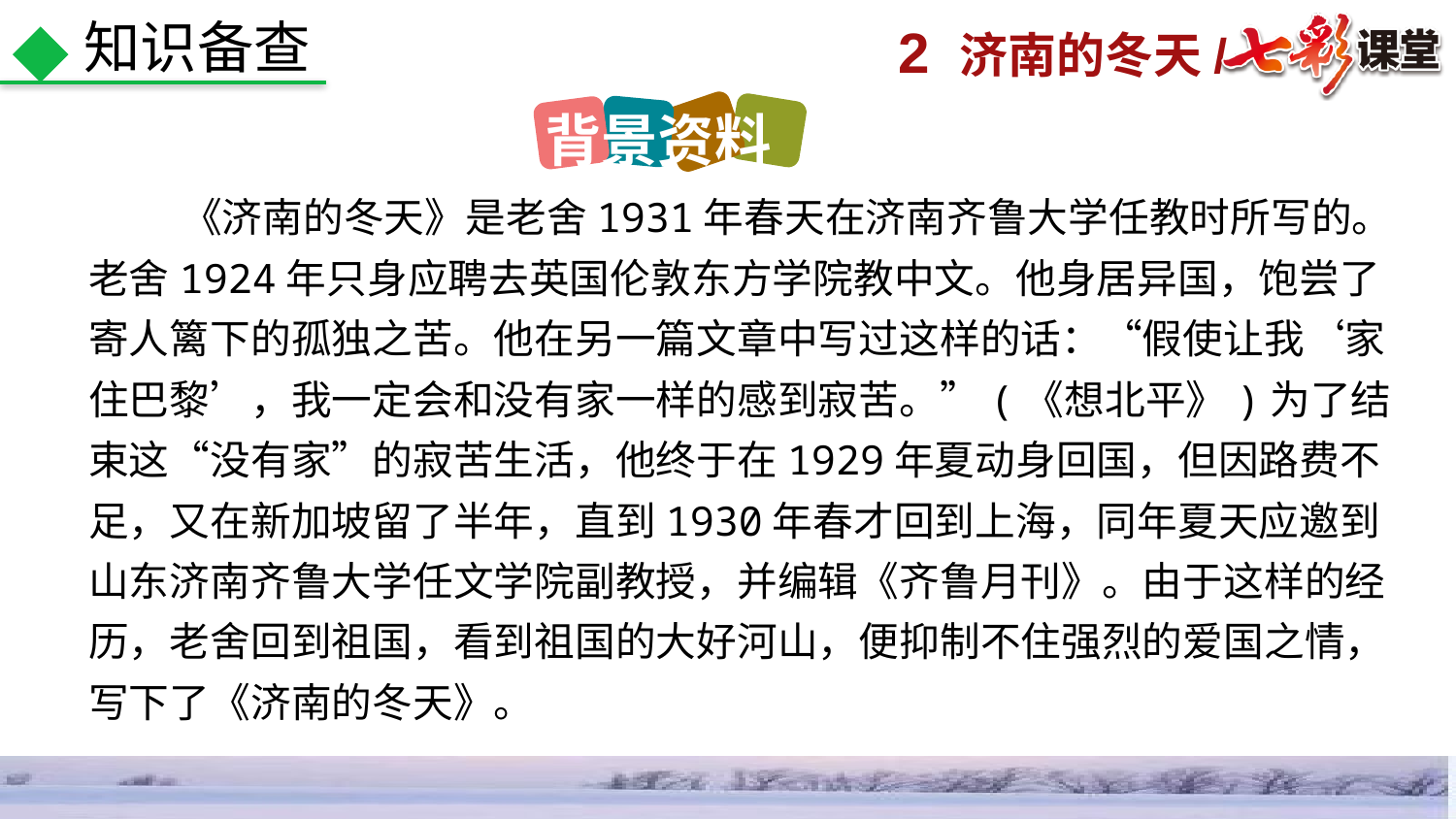

知识备查

背景资料

《济南的冬天》是老舍1931年春天在济南齐鲁大学任教时所写的。老舍1924年只身应聘去英国伦敦东方学院教中文。他身居异国，饱尝了寄人篱下的孤独之苦。他在另一篇文章中写过这样的话：“假使让我‘家住巴黎’，我一定会和没有家一样的感到寂苦。”(《想北平》)为了结束这“没有家”的寂苦生活，他终于在1929年夏动身回国，但因路费不足，又在新加坡留了半年，直到1930年春才回到上海，同年夏天应邀到山东济南齐鲁大学任文学院副教授，并编辑《齐鲁月刊》。由于这样的经历，老舍回到祖国，看到祖国的大好河山，便抑制不住强烈的爱国之情，写下了《济南的冬天》。